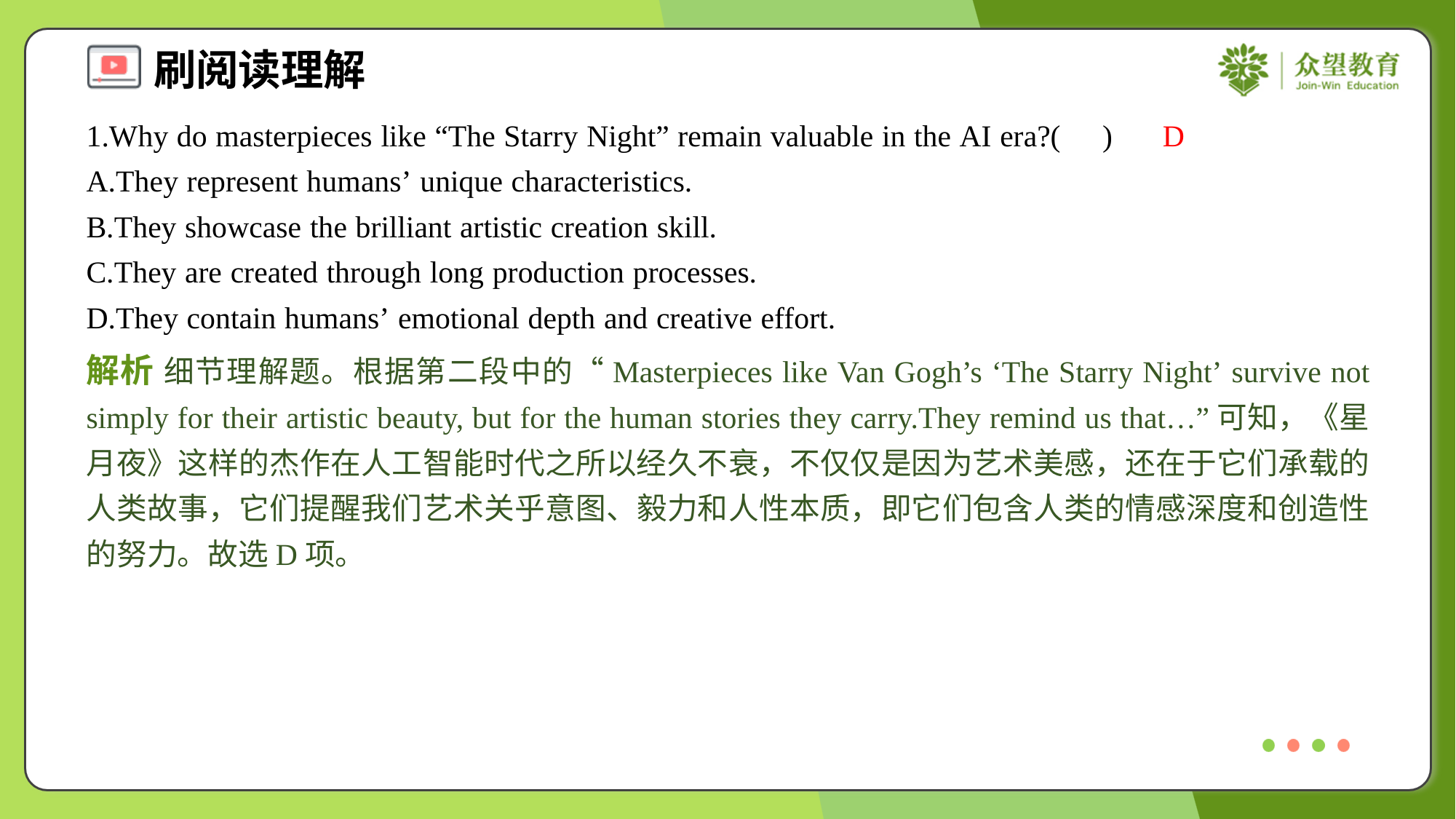

1.Why do masterpieces like “The Starry Night” remain valuable in the AI era?(     )
D
A.They represent humans’ unique characteristics.
B.They showcase the brilliant artistic creation skill.
C.They are created through long production processes.
D.They contain humans’ emotional depth and creative effort.
解析 细节理解题。根据第二段中的“Masterpieces like Van Gogh’s ‘The Starry Night’ survive not simply for their artistic beauty, but for the human stories they carry.They remind us that…”可知，《星月夜》这样的杰作在人工智能时代之所以经久不衰，不仅仅是因为艺术美感，还在于它们承载的人类故事，它们提醒我们艺术关乎意图、毅力和人性本质，即它们包含人类的情感深度和创造性的努力。故选D项。